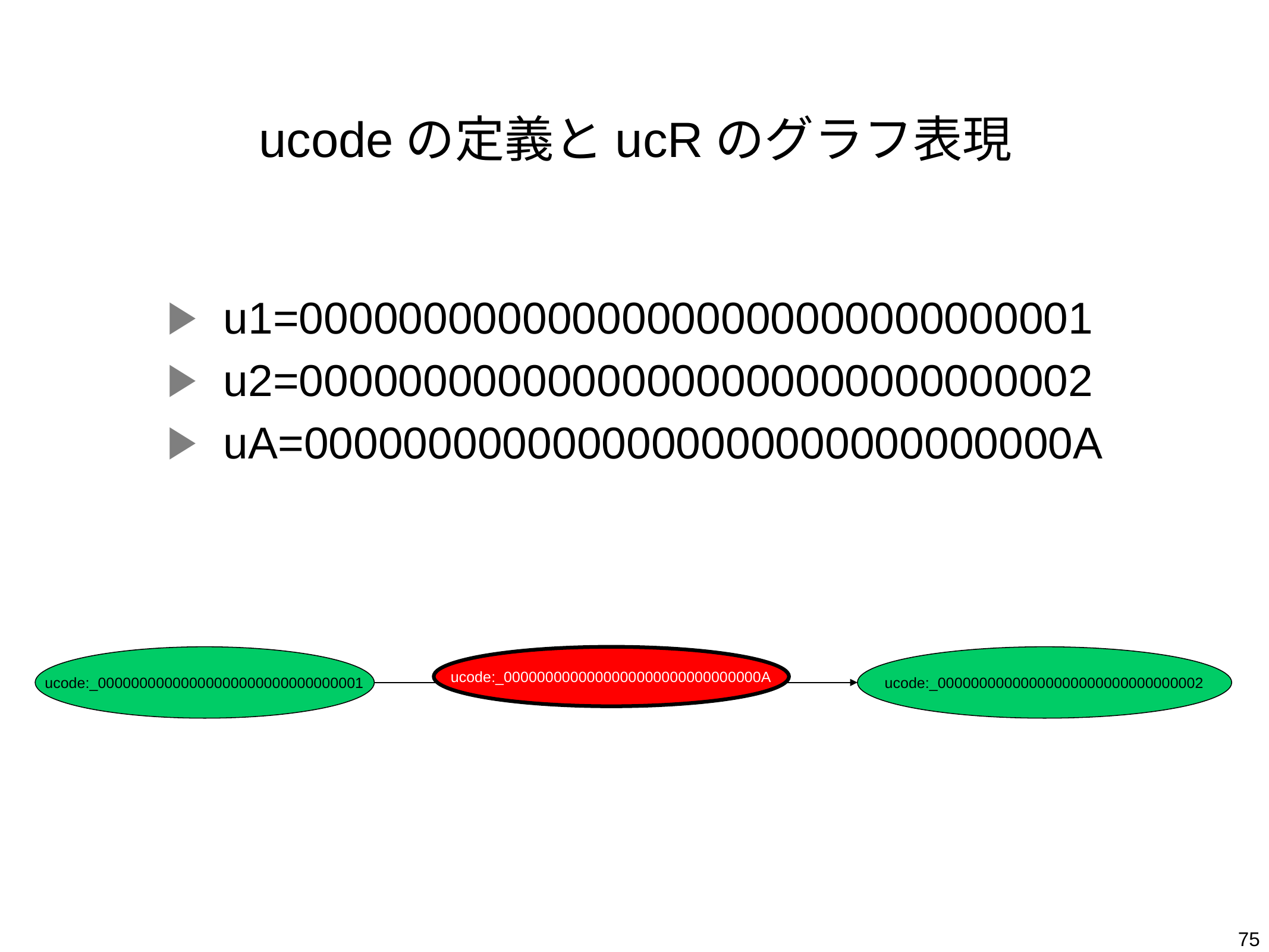

# ucodeの定義とucRのグラフ表現
u1=00000000000000000000000000000001
u2=00000000000000000000000000000002
uA=0000000000000000000000000000000A

ucode:_00000000000000000000000000000001
ucode:_0000000000000000000000000000000A
ucode:_00000000000000000000000000000002
75